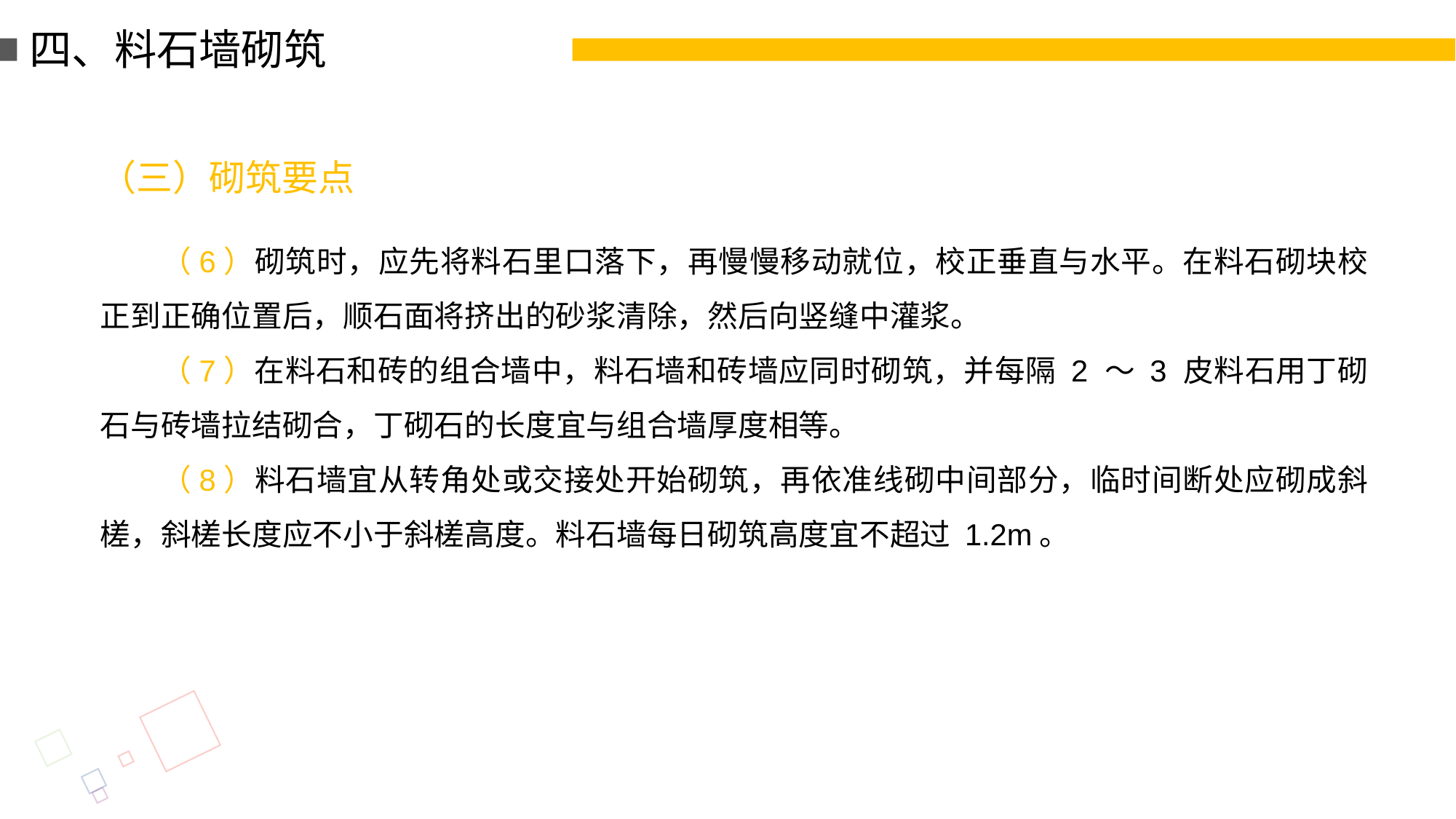

四、料石墙砌筑
（三）砌筑要点
（6）砌筑时，应先将料石里口落下，再慢慢移动就位，校正垂直与水平。在料石砌块校正到正确位置后，顺石面将挤出的砂浆清除，然后向竖缝中灌浆。
（7）在料石和砖的组合墙中，料石墙和砖墙应同时砌筑，并每隔 2 ～ 3 皮料石用丁砌石与砖墙拉结砌合，丁砌石的长度宜与组合墙厚度相等。
（8）料石墙宜从转角处或交接处开始砌筑，再依准线砌中间部分，临时间断处应砌成斜槎，斜槎长度应不小于斜槎高度。料石墙每日砌筑高度宜不超过 1.2m。